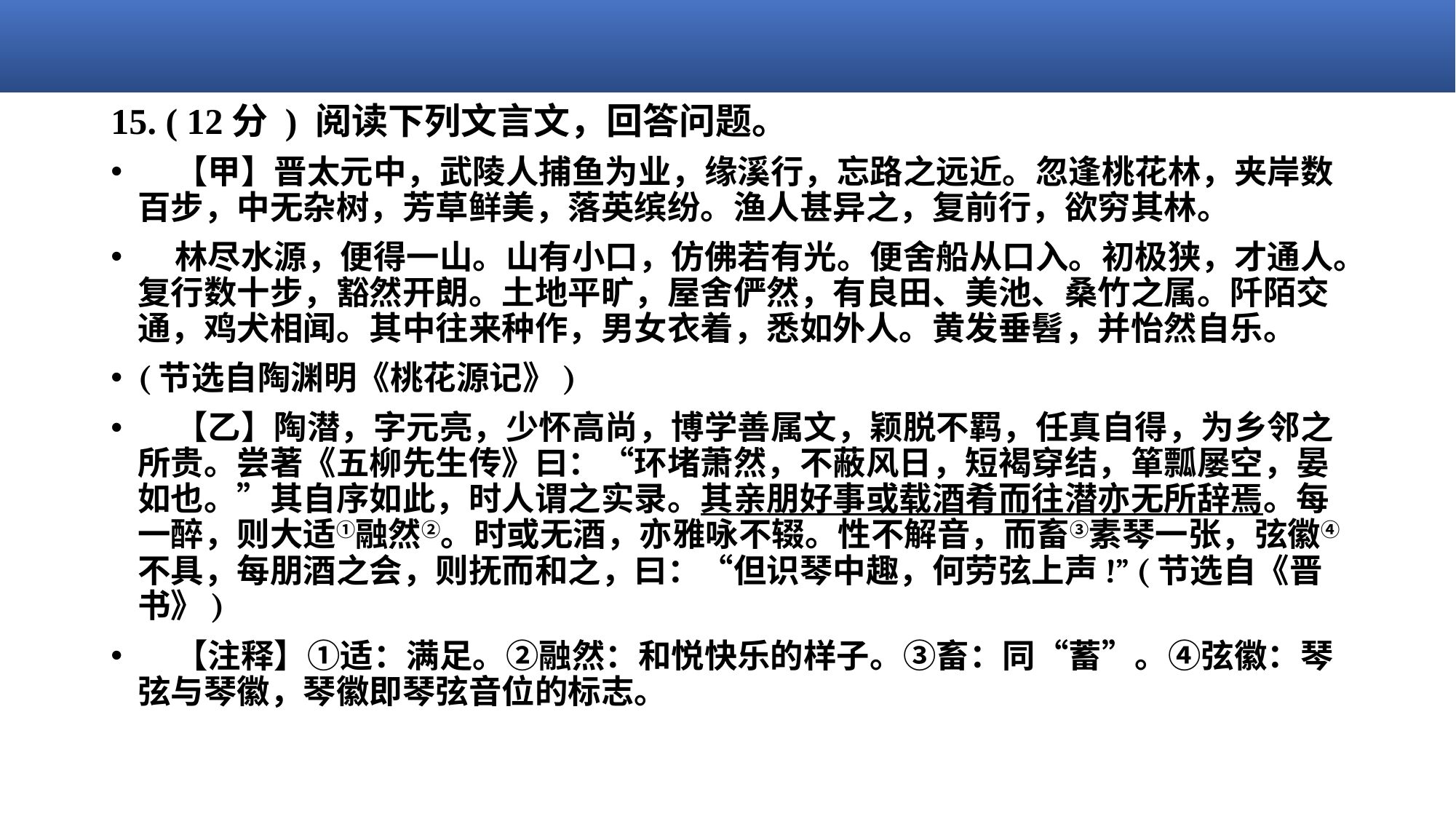

# 15. ( 12分 ) 阅读下列文言文，回答问题。
    【甲】晋太元中，武陵人捕鱼为业，缘溪行，忘路之远近。忽逢桃花林，夹岸数百步，中无杂树，芳草鲜美，落英缤纷。渔人甚异之，复前行，欲穷其林。
    林尽水源，便得一山。山有小口，仿佛若有光。便舍船从口入。初极狭，才通人。复行数十步，豁然开朗。土地平旷，屋舍俨然，有良田、美池、桑竹之属。阡陌交通，鸡犬相闻。其中往来种作，男女衣着，悉如外人。黄发垂髫，并怡然自乐。
(节选自陶渊明《桃花源记》)
    【乙】陶潜，字元亮，少怀高尚，博学善属文，颖脱不羁，任真自得，为乡邻之所贵。尝著《五柳先生传》曰：“环堵萧然，不蔽风日，短褐穿结，箪瓢屡空，晏如也。”其自序如此，时人谓之实录。其亲朋好事或载酒肴而往潜亦无所辞焉。每一醉，则大适①融然②。时或无酒，亦雅咏不辍。性不解音，而畜③素琴一张，弦徽④不具，每朋酒之会，则抚而和之，曰：“但识琴中趣，何劳弦上声!” (节选自《晋书》)
    【注释】①适：满足。②融然：和悦快乐的样子。③畜：同“蓄”。④弦徽：琴弦与琴徽，琴徽即琴弦音位的标志。